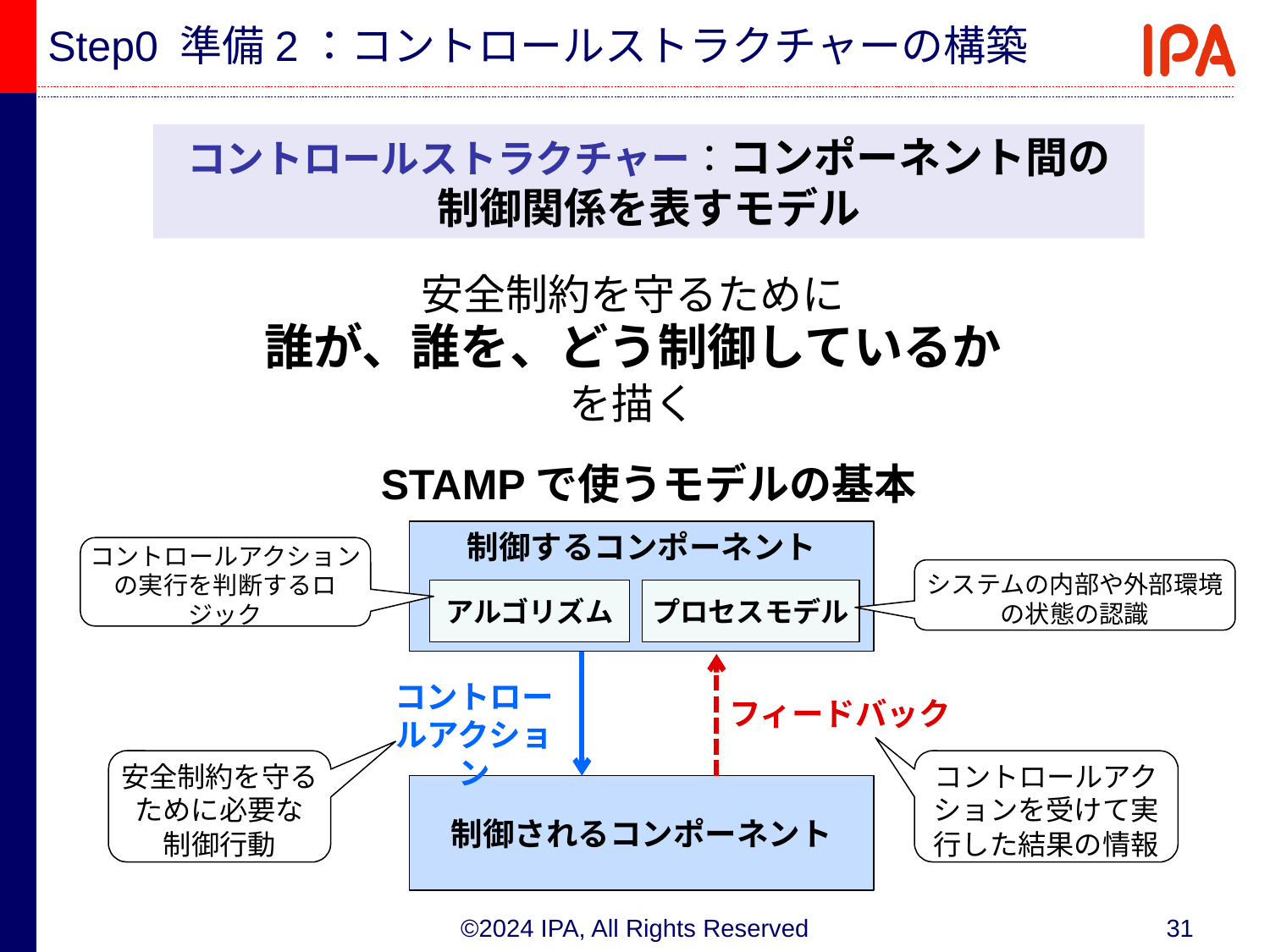

# Step0 準備2：コントロールストラクチャーの構築
コントロールストラクチャー：コンポーネント間の
制御関係を表すモデル
安全制約を守るために
誰が、誰を、どう制御しているか
を描く
STAMPで使うモデルの基本
制御するコンポーネント
コントロールアクションの実行を判断するロジック
システムの内部や外部環境の状態の認識
アルゴリズム
プロセスモデル
コントロールアクション
フィードバック
安全制約を守るために必要な
制御行動
コントロールアクションを受けて実行した結果の情報
制御されるコンポーネント
©2024 IPA, All Rights Reserved
31